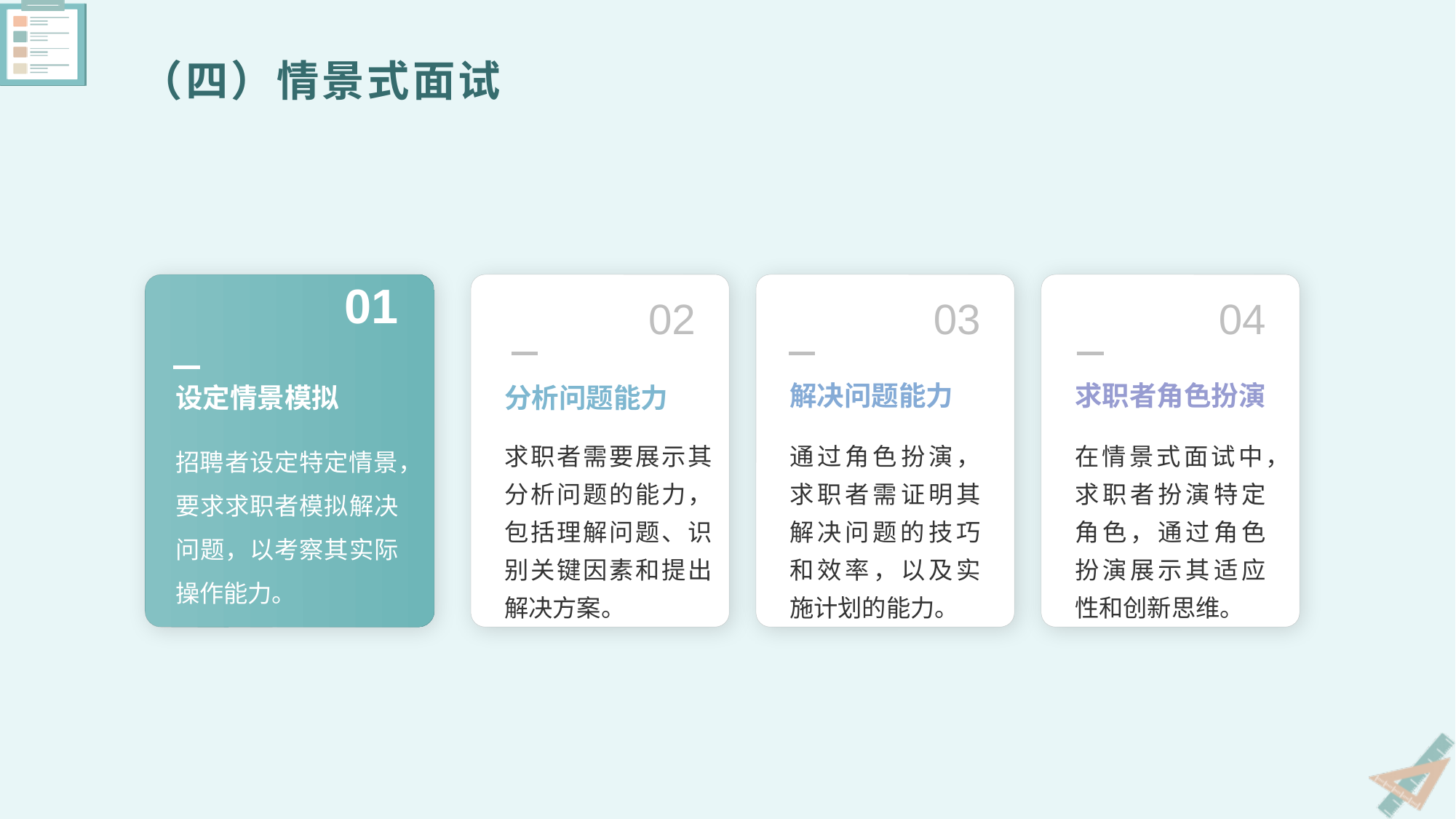

（四）情景式面试

01
02
03
04
设定情景模拟
分析问题能力
解决问题能力
求职者角色扮演
招聘者设定特定情景，要求求职者模拟解决问题，以考察其实际操作能力。
求职者需要展示其分析问题的能力，包括理解问题、识别关键因素和提出解决方案。
通过角色扮演，求职者需证明其解决问题的技巧和效率，以及实施计划的能力。
在情景式面试中，求职者扮演特定角色，通过角色扮演展示其适应性和创新思维。